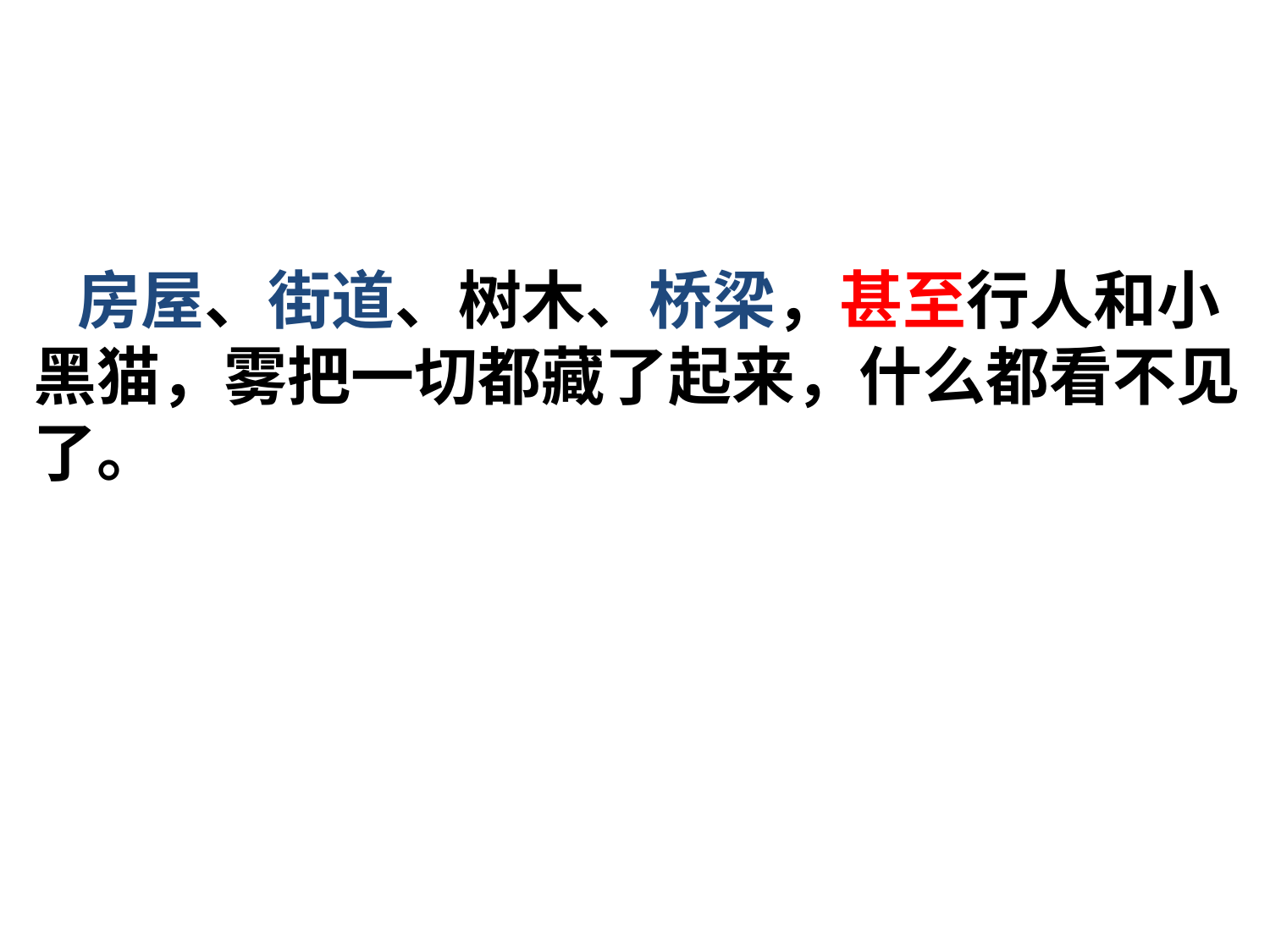

房屋、街道、树木、桥梁，甚至行人和小
黑猫，雾把一切都藏了起来，什么都看不见
了。